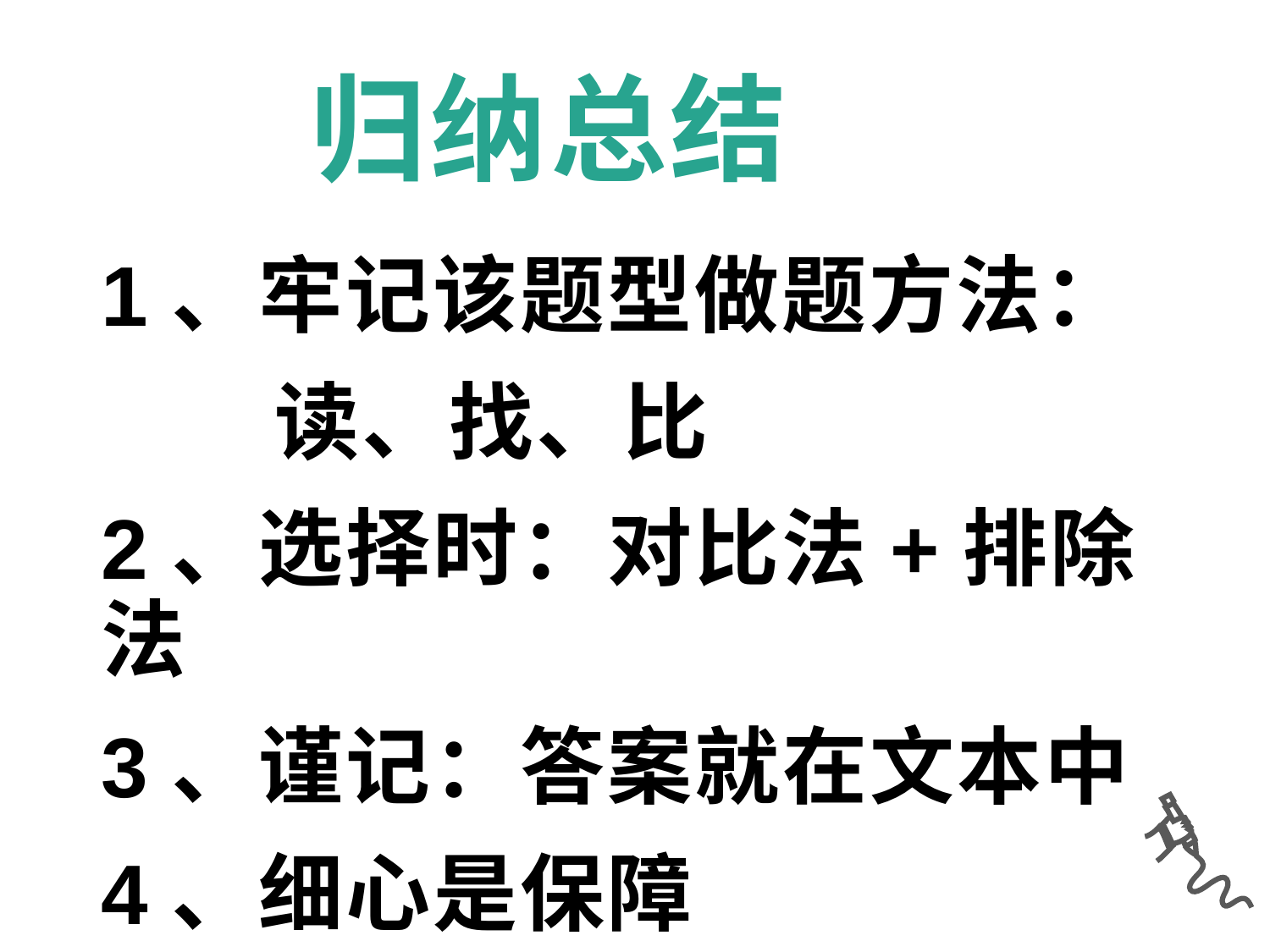

归纳总结
1、牢记该题型做题方法：
       读、找、比
2、选择时：对比法+排除法
3、谨记：答案就在文本中
4、细心是保障